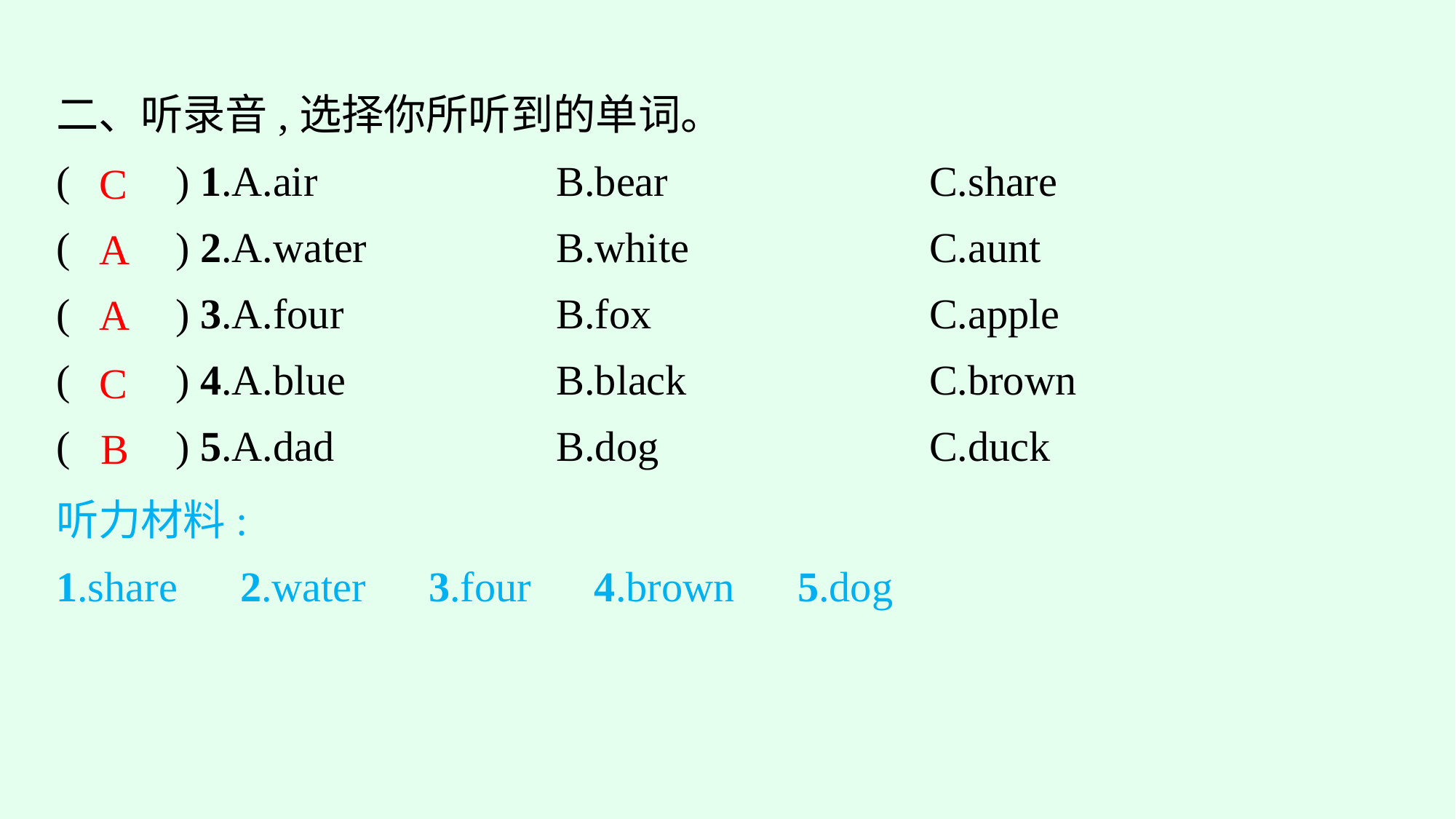

二、听录音,选择你所听到的单词。
(　　) 1.A.air　　　　　	B.bear　　　　　	C.share
(　　) 2.A.water		B.white			C.aunt
(　　) 3.A.four		B.fox			C.apple
(　　) 4.A.blue		B.black			C.brown
(　　) 5.A.dad		B.dog			C.duck
C
A
A
C
B
听力材料:
1.share　2.water　3.four　4.brown　5.dog